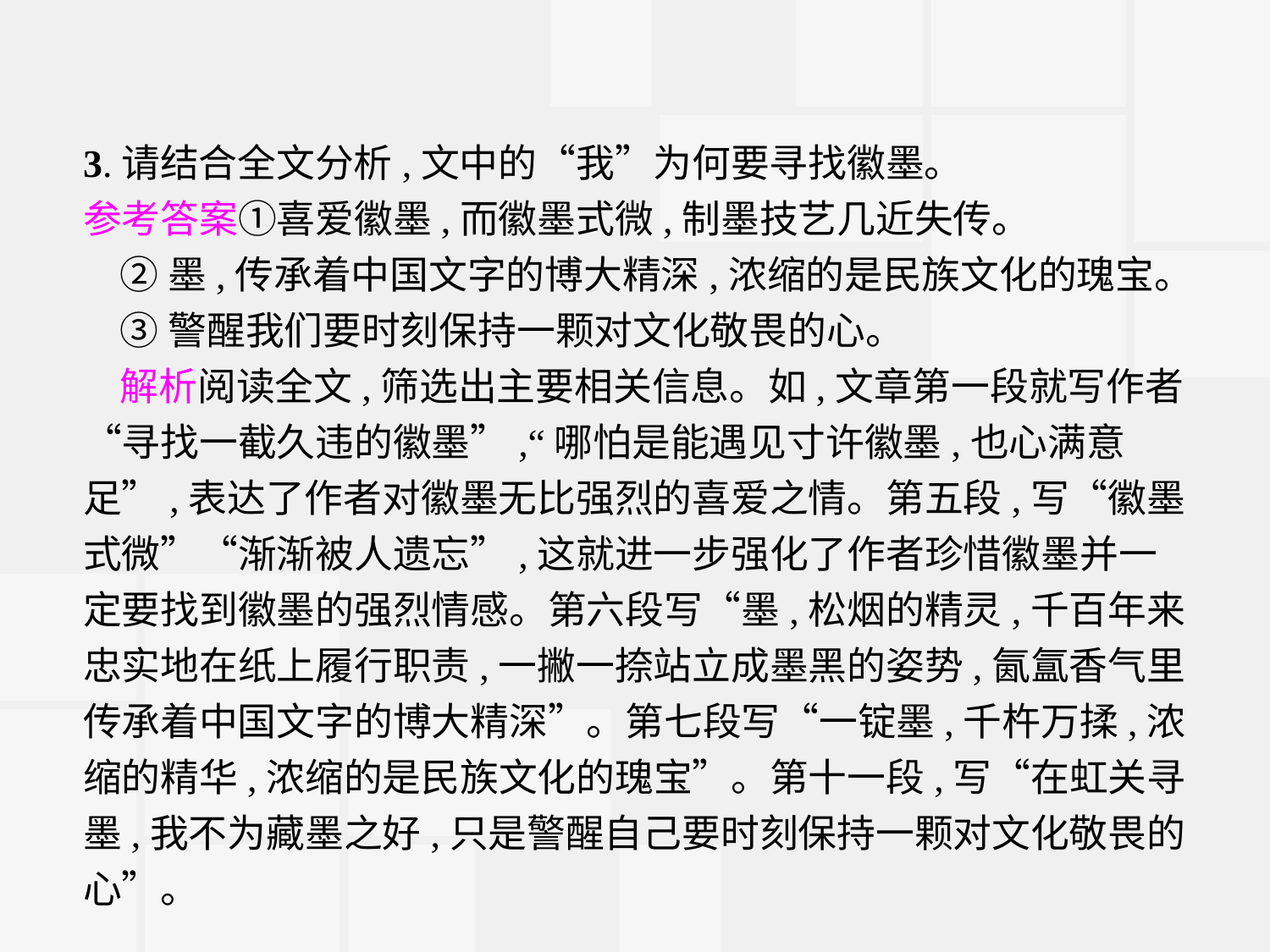

3.请结合全文分析,文中的“我”为何要寻找徽墨。
参考答案①喜爱徽墨,而徽墨式微,制墨技艺几近失传。
②墨,传承着中国文字的博大精深,浓缩的是民族文化的瑰宝。
③警醒我们要时刻保持一颗对文化敬畏的心。
解析阅读全文,筛选出主要相关信息。如,文章第一段就写作者“寻找一截久违的徽墨”,“哪怕是能遇见寸许徽墨,也心满意足”,表达了作者对徽墨无比强烈的喜爱之情。第五段,写“徽墨式微”“渐渐被人遗忘”,这就进一步强化了作者珍惜徽墨并一定要找到徽墨的强烈情感。第六段写“墨,松烟的精灵,千百年来忠实地在纸上履行职责,一撇一捺站立成墨黑的姿势,氤氲香气里传承着中国文字的博大精深”。第七段写“一锭墨,千杵万揉,浓缩的精华,浓缩的是民族文化的瑰宝”。第十一段,写“在虹关寻墨,我不为藏墨之好,只是警醒自己要时刻保持一颗对文化敬畏的心”。